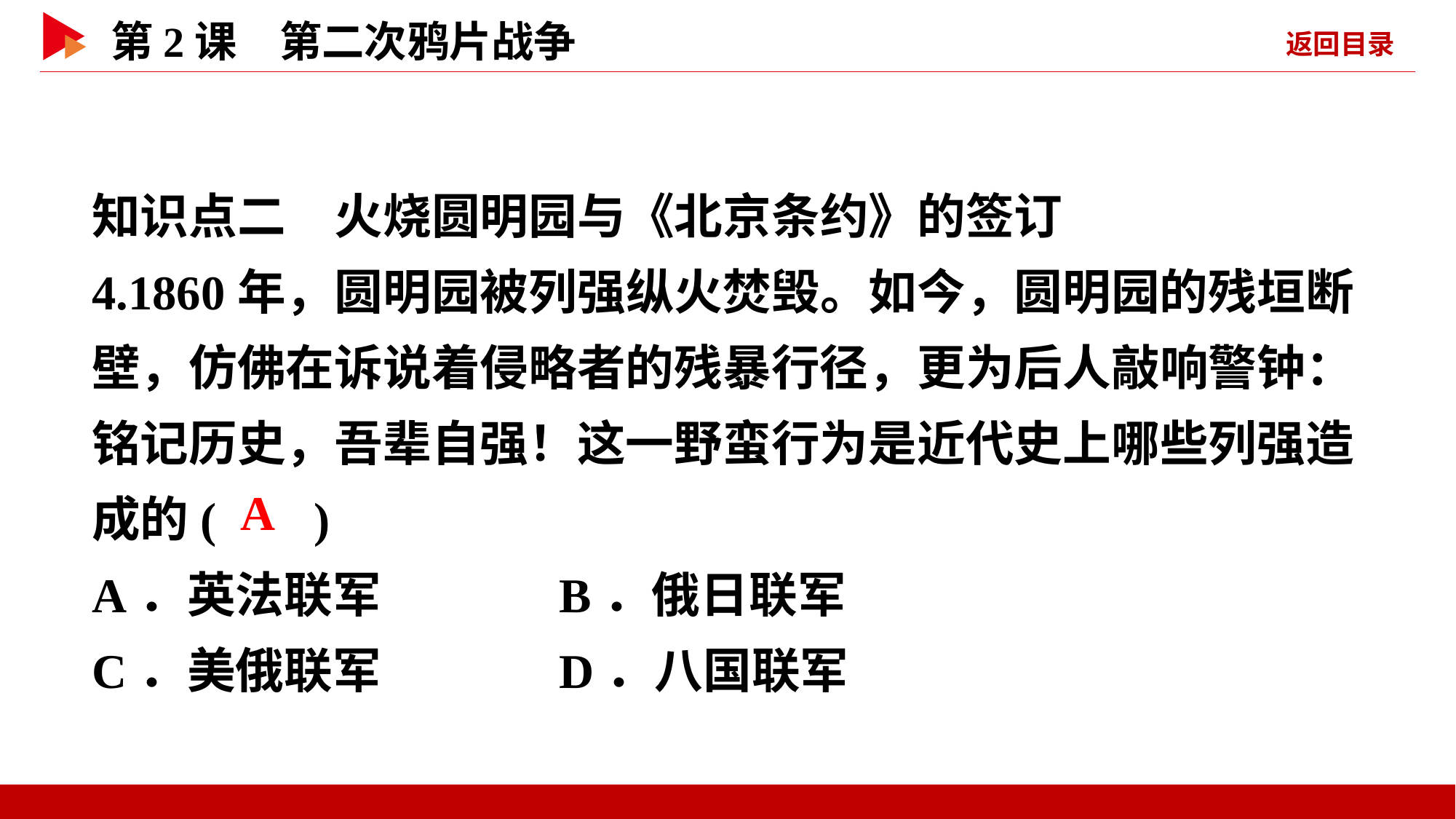

知识点二　火烧圆明园与《北京条约》的签订
4.1860年，圆明园被列强纵火焚毁。如今，圆明园的残垣断壁，仿佛在诉说着侵略者的残暴行径，更为后人敲响警钟：铭记历史，吾辈自强！这一野蛮行为是近代史上哪些列强造成的(        )
A．英法联军               B．俄日联军
C．美俄联军               D．八国联军
   A